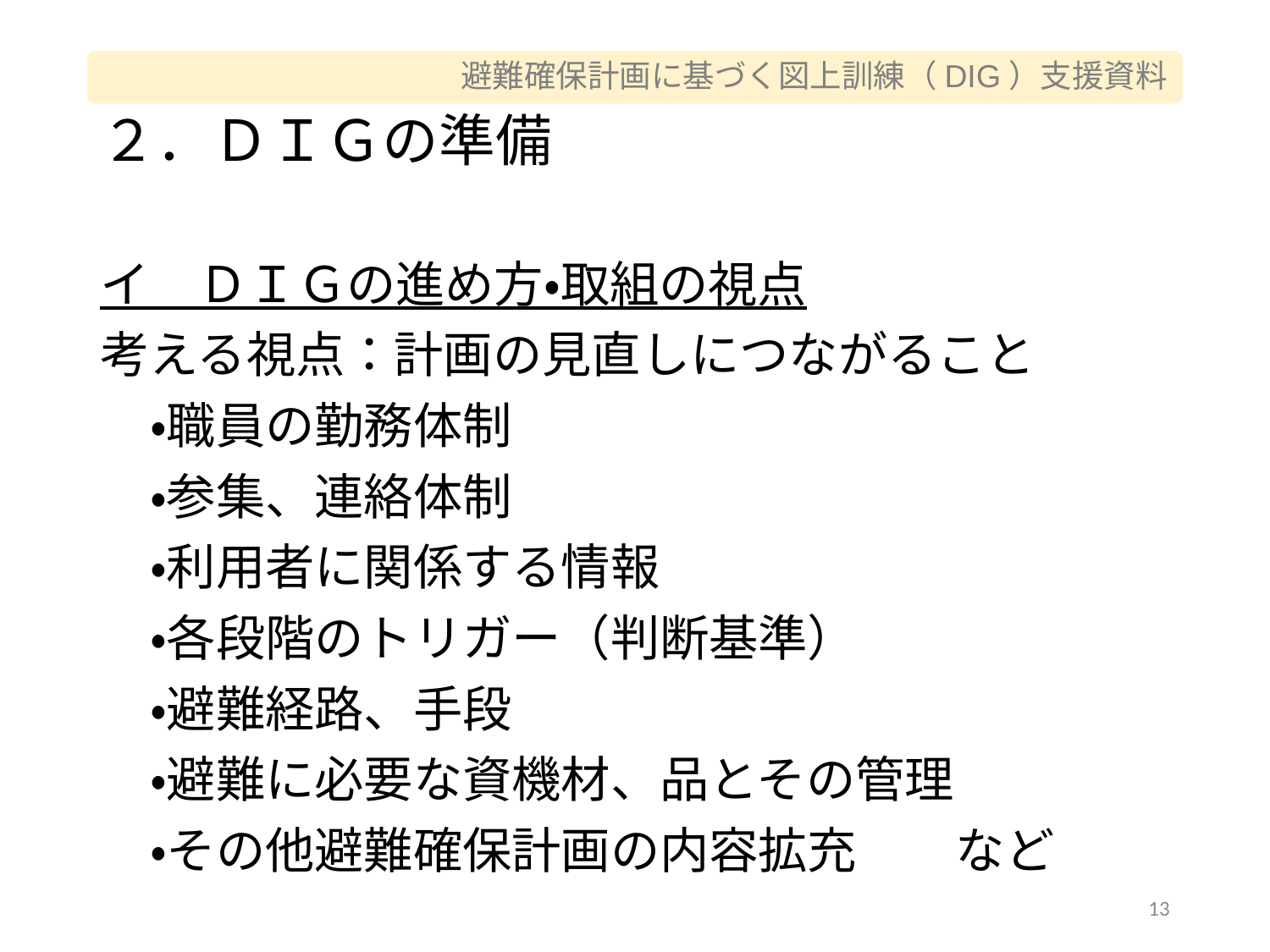

# ２．ＤＩＧの準備
イ　ＤＩＧの進め方・取組の視点
考える視点：計画の見直しにつながること
・職員の勤務体制
・参集、連絡体制
・利用者に関係する情報
・各段階のトリガー（判断基準）
・避難経路、手段
・避難に必要な資機材、品とその管理
・その他避難確保計画の内容拡充　　など
13